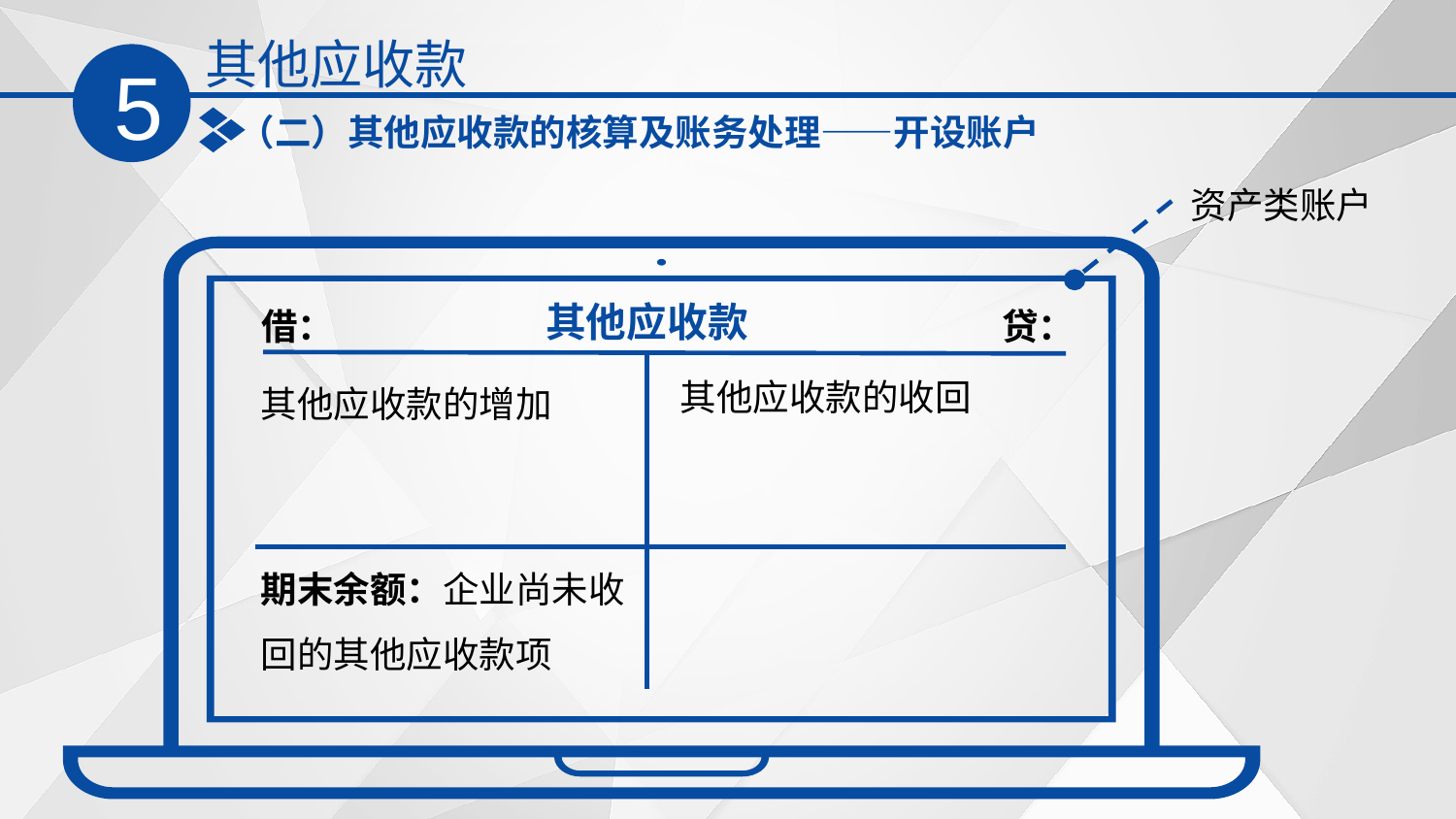

其他应收款
5

（二）其他应收款的核算及账务处理——开设账户

资产类账户

其他应收款
借：
     贷：
其他应收款的收回
其他应收款的增加
期末余额：企业尚未收回的其他应收款项